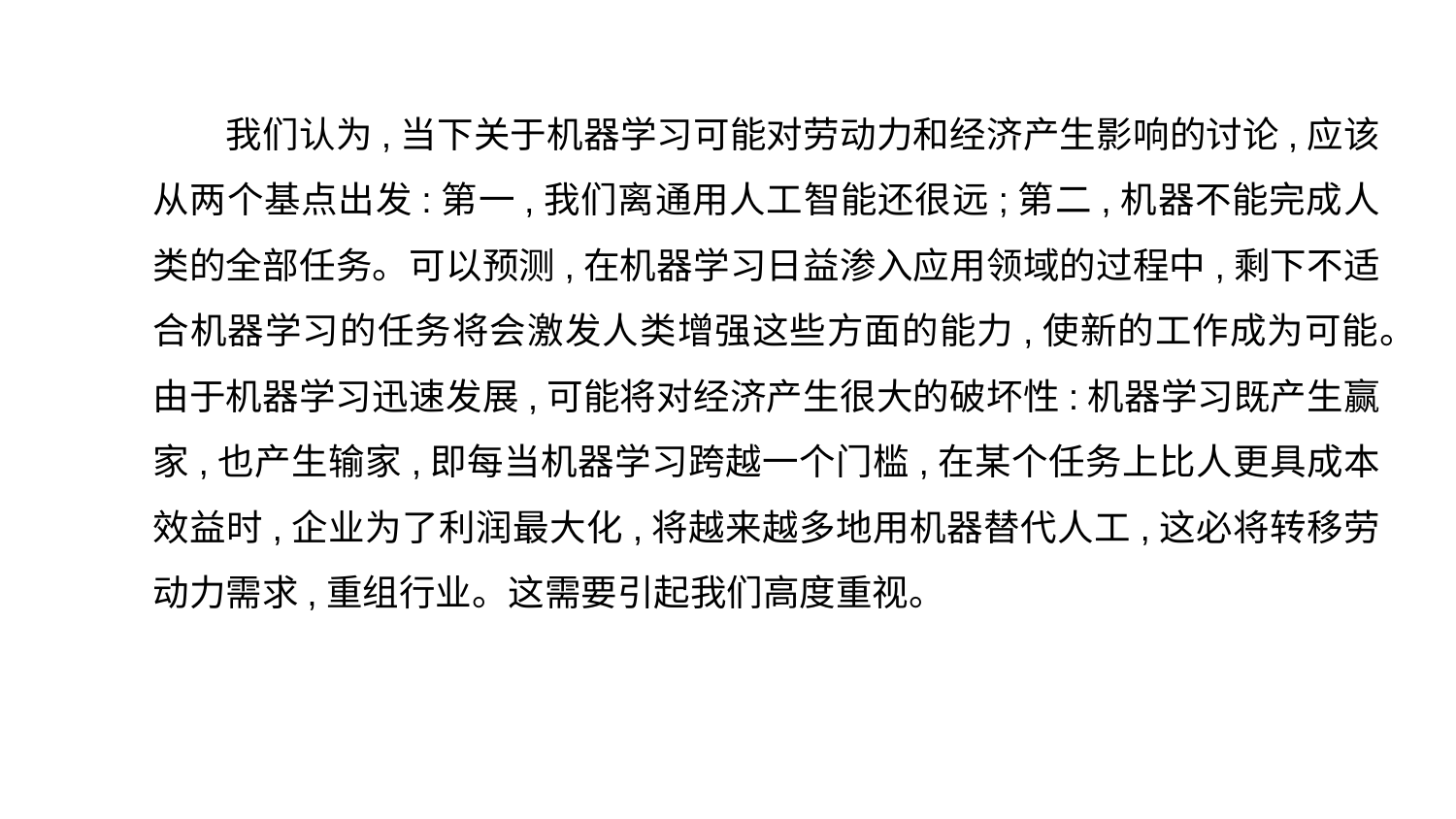

我们认为,当下关于机器学习可能对劳动力和经济产生影响的讨论,应该从两个基点出发:第一,我们离通用人工智能还很远;第二,机器不能完成人类的全部任务。可以预测,在机器学习日益渗入应用领域的过程中,剩下不适合机器学习的任务将会激发人类增强这些方面的能力,使新的工作成为可能。由于机器学习迅速发展,可能将对经济产生很大的破坏性:机器学习既产生赢家,也产生输家,即每当机器学习跨越一个门槛,在某个任务上比人更具成本效益时,企业为了利润最大化,将越来越多地用机器替代人工,这必将转移劳动力需求,重组行业。这需要引起我们高度重视。